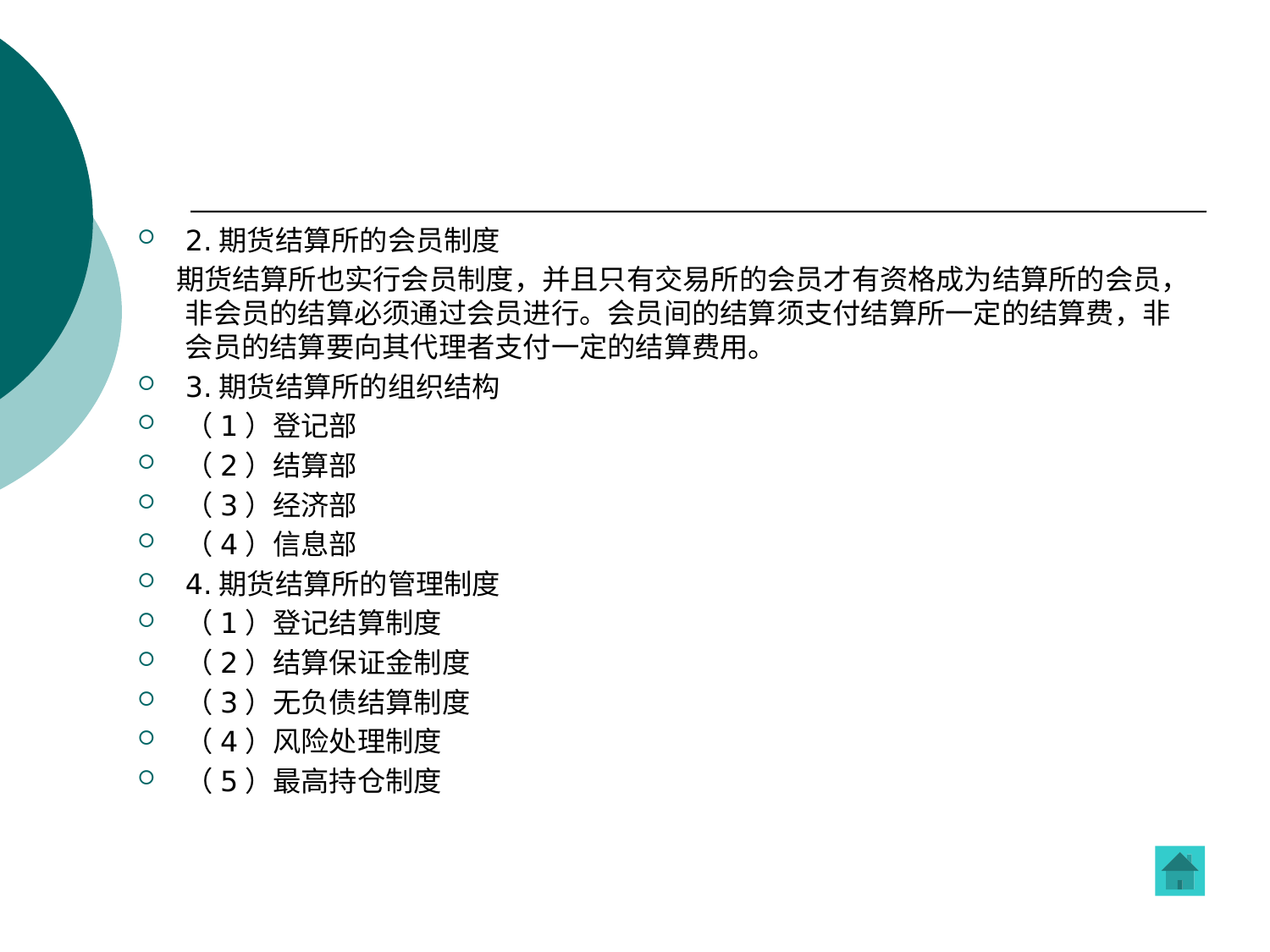

2.期货结算所的会员制度
     期货结算所也实行会员制度，并且只有交易所的会员才有资格成为结算所的会员，非会员的结算必须通过会员进行。会员间的结算须支付结算所一定的结算费，非会员的结算要向其代理者支付一定的结算费用。
3.期货结算所的组织结构
（1）登记部
（2）结算部
（3）经济部
（4）信息部
4.期货结算所的管理制度
（1）登记结算制度
（2）结算保证金制度
（3）无负债结算制度
（4）风险处理制度
（5）最高持仓制度